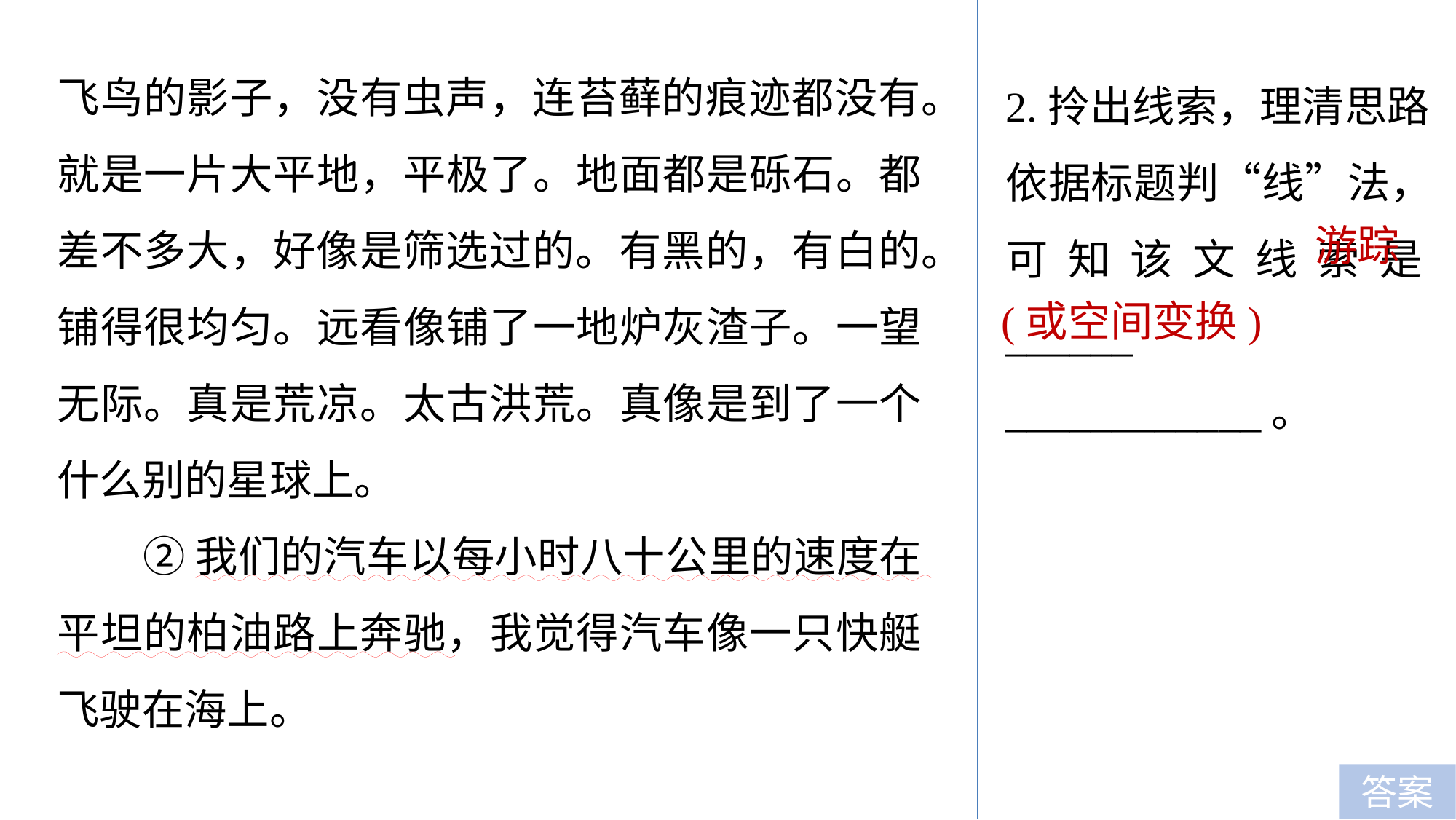

飞鸟的影子，没有虫声，连苔藓的痕迹都没有。就是一片大平地，平极了。地面都是砾石。都差不多大，好像是筛选过的。有黑的，有白的。铺得很均匀。远看像铺了一地炉灰渣子。一望无际。真是荒凉。太古洪荒。真像是到了一个什么别的星球上。
②我们的汽车以每小时八十公里的速度在平坦的柏油路上奔驰，我觉得汽车像一只快艇飞驶在海上。
2.拎出线索，理清思路
依据标题判“线”法，可知该文线索是______
____________。
游踪
(或空间变换)
答案